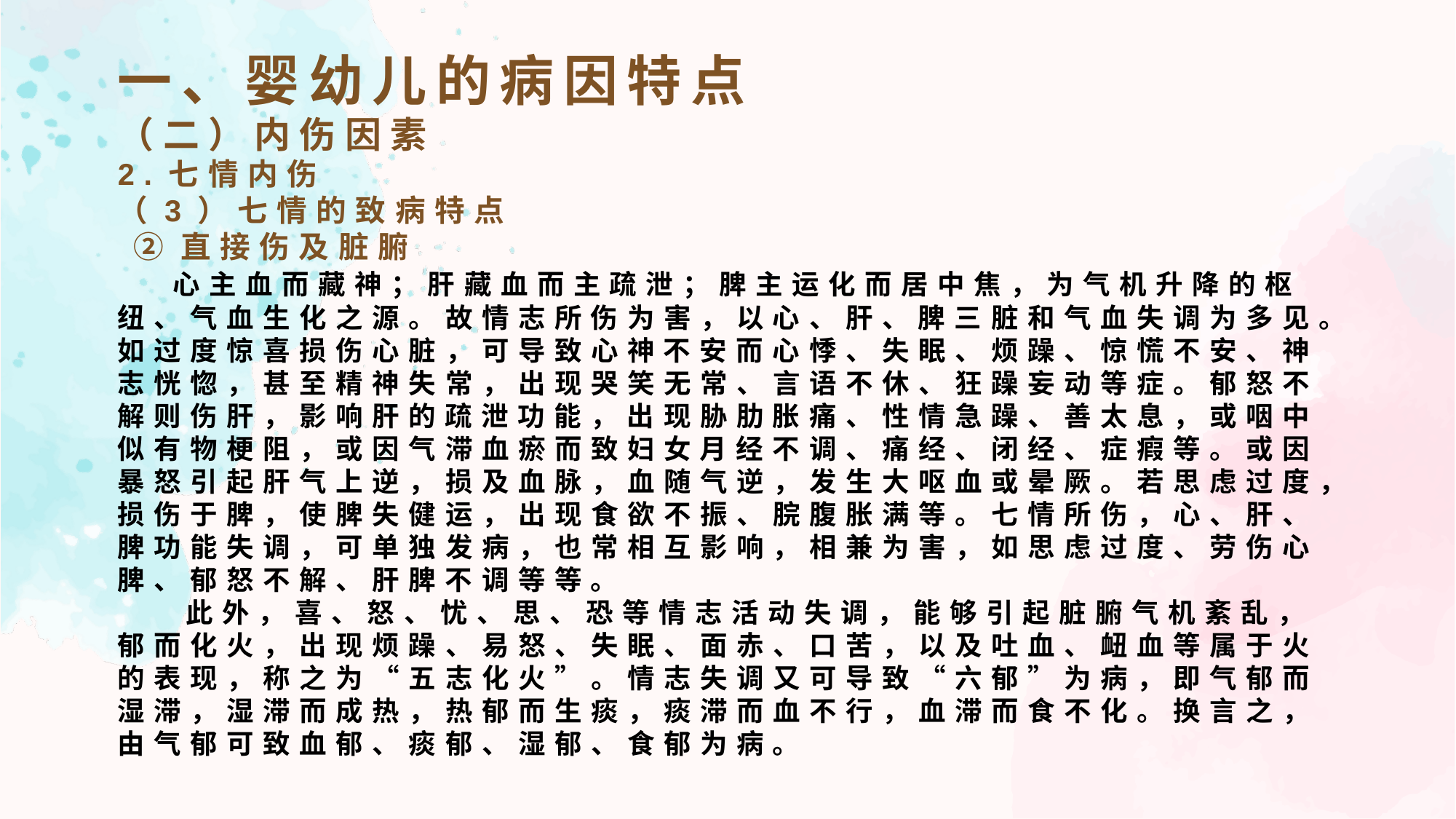

一、婴幼儿的病因特点
（二）内伤因素
2.七情内伤
（3）七情的致病特点
 ②直接伤及脏腑
   心主血而藏神；肝藏血而主疏泄；脾主运化而居中焦，为气机升降的枢纽、气血生化之源。故情志所伤为害，以心、肝、脾三脏和气血失调为多见。如过度惊喜损伤心脏，可导致心神不安而心悸、失眠、烦躁、惊慌不安、神志恍惚，甚至精神失常，出现哭笑无常、言语不休、狂躁妄动等症。郁怒不解则伤肝，影响肝的疏泄功能，出现胁肋胀痛、性情急躁、善太息，或咽中似有物梗阻，或因气滞血瘀而致妇女月经不调、痛经、闭经、症瘕等。或因暴怒引起肝气上逆，损及血脉，血随气逆，发生大呕血或晕厥。若思虑过度，损伤于脾，使脾失健运，出现食欲不振、脘腹胀满等。七情所伤，心、肝、脾功能失调，可单独发病，也常相互影响，相兼为害，如思虑过度、劳伤心脾、郁怒不解、肝脾不调等等。
    此外，喜、怒、忧、思、恐等情志活动失调，能够引起脏腑气机紊乱，郁而化火，出现烦躁、易怒、失眠、面赤、口苦，以及吐血、衄血等属于火的表现，称之为“五志化火”。情志失调又可导致“六郁”为病，即气郁而湿滞，湿滞而成热，热郁而生痰，痰滞而血不行，血滞而食不化。换言之，由气郁可致血郁、痰郁、湿郁、食郁为病。